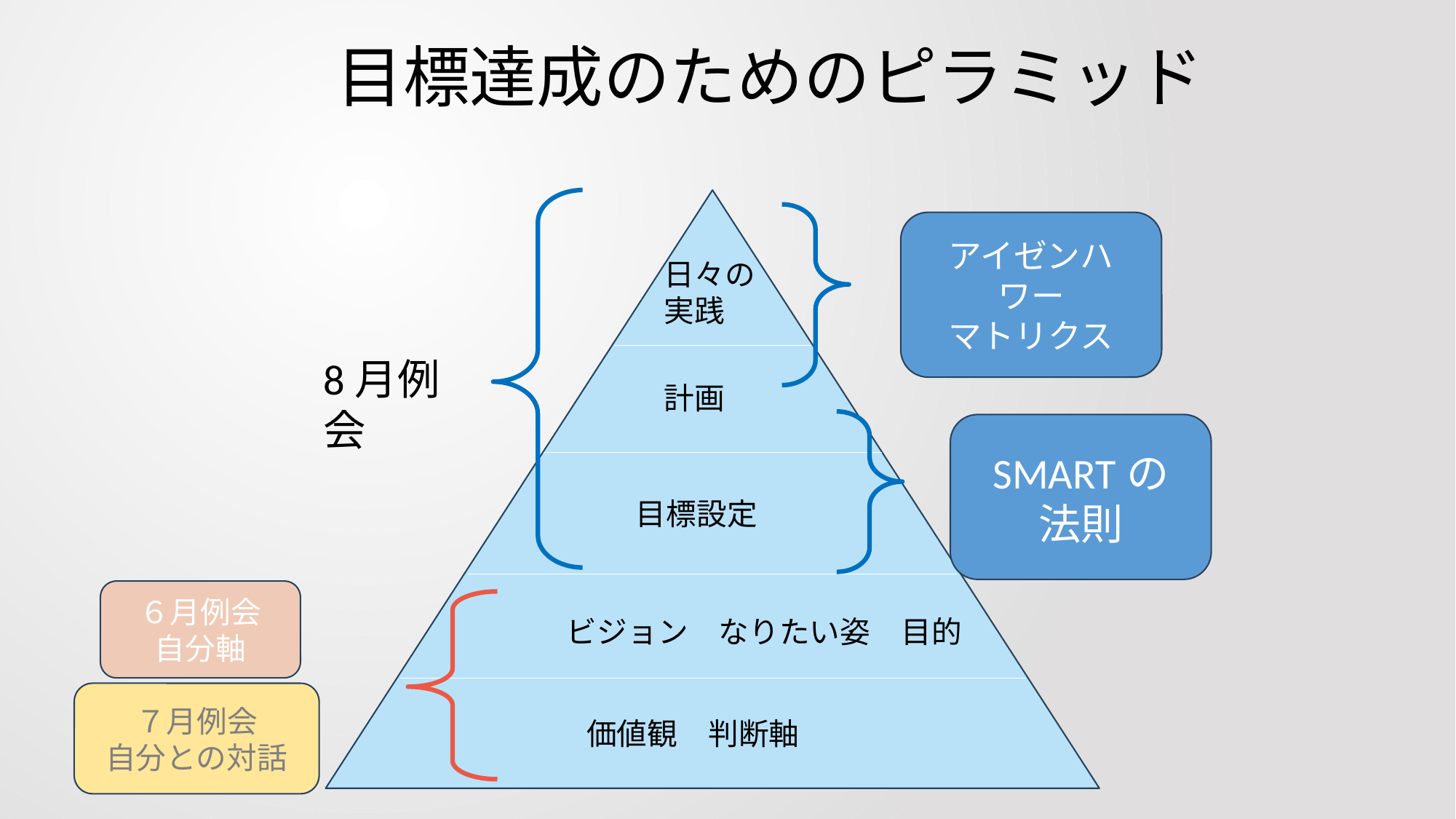

# 目標達成のためのピラミッド

アイゼンハワー
マトリクス
日々の
実践
8月例会
計画

SMARTの
法則
目標設定
６月例会
自分軸

ビジョン　なりたい姿　目的
７月例会
自分との対話
価値観　判断軸